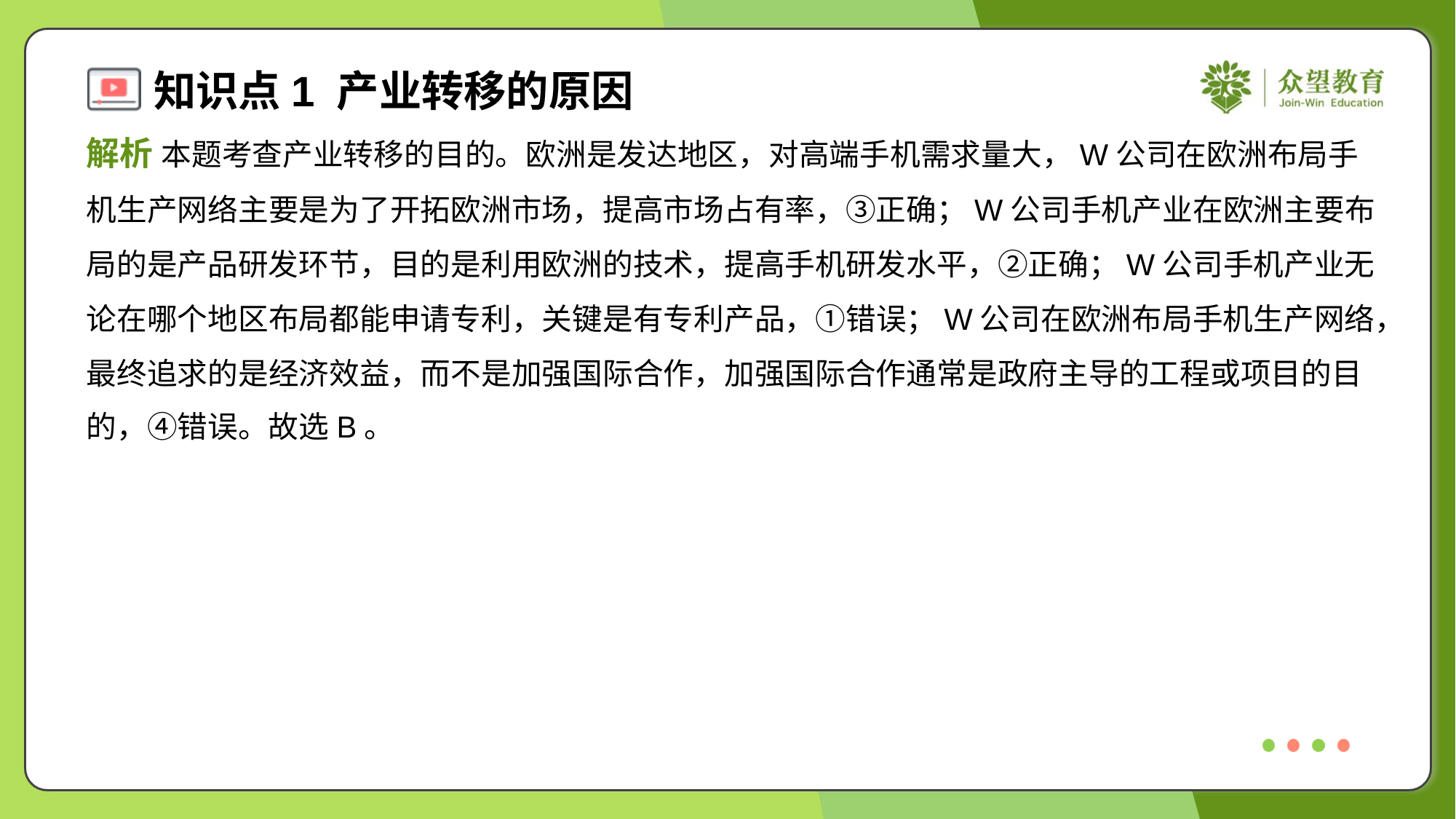

解析 本题考查产业转移的目的。欧洲是发达地区，对高端手机需求量大，W公司在欧洲布局手
机生产网络主要是为了开拓欧洲市场，提高市场占有率，③正确；W公司手机产业在欧洲主要布
局的是产品研发环节，目的是利用欧洲的技术，提高手机研发水平，②正确；W公司手机产业无
论在哪个地区布局都能申请专利，关键是有专利产品，①错误；W公司在欧洲布局手机生产网络，
最终追求的是经济效益，而不是加强国际合作，加强国际合作通常是政府主导的工程或项目的目
的，④错误。故选B。